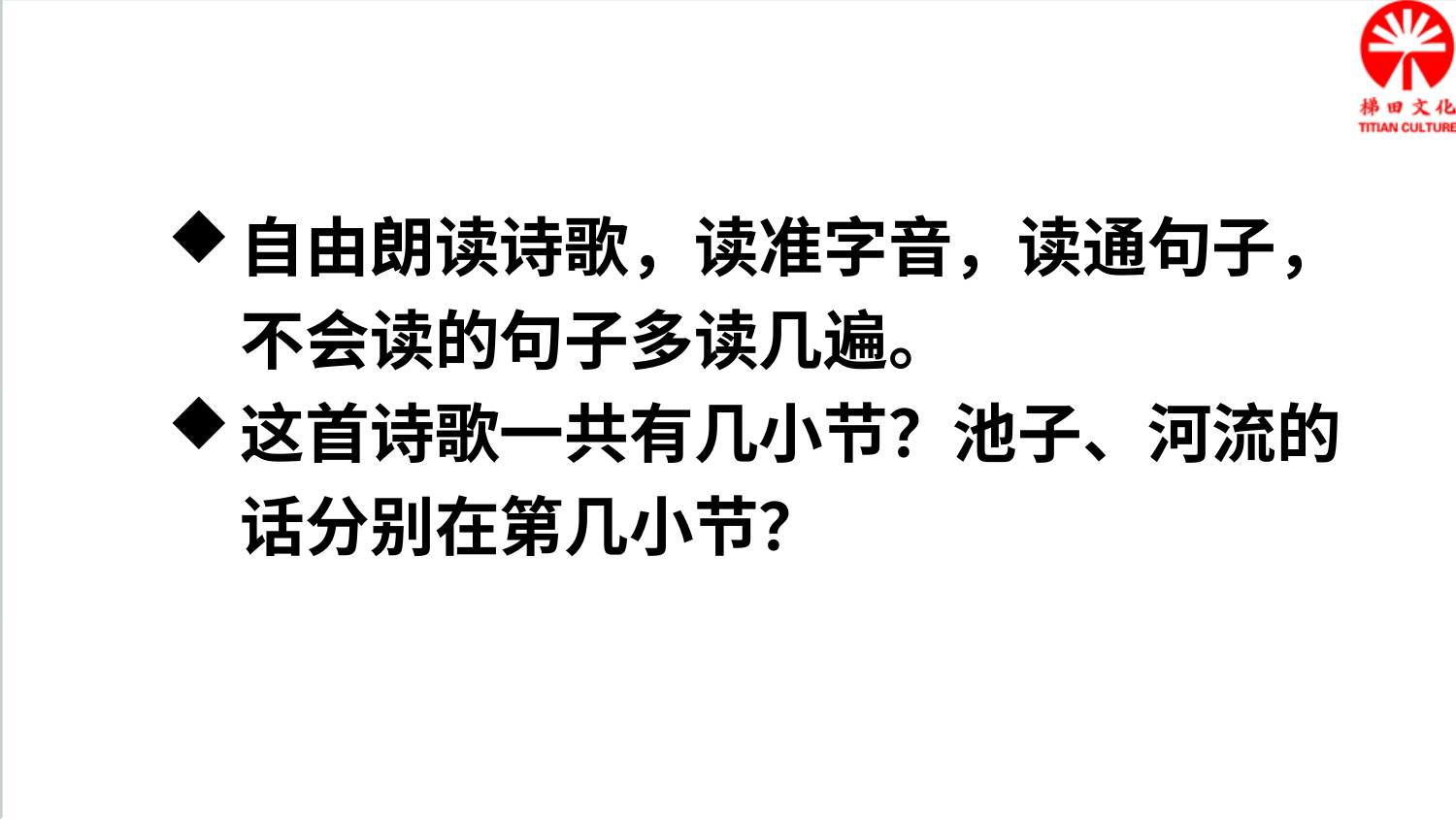

自由朗读诗歌，读准字音，读通句子，不会读的句子多读几遍。
这首诗歌一共有几小节？池子、河流的话分别在第几小节？